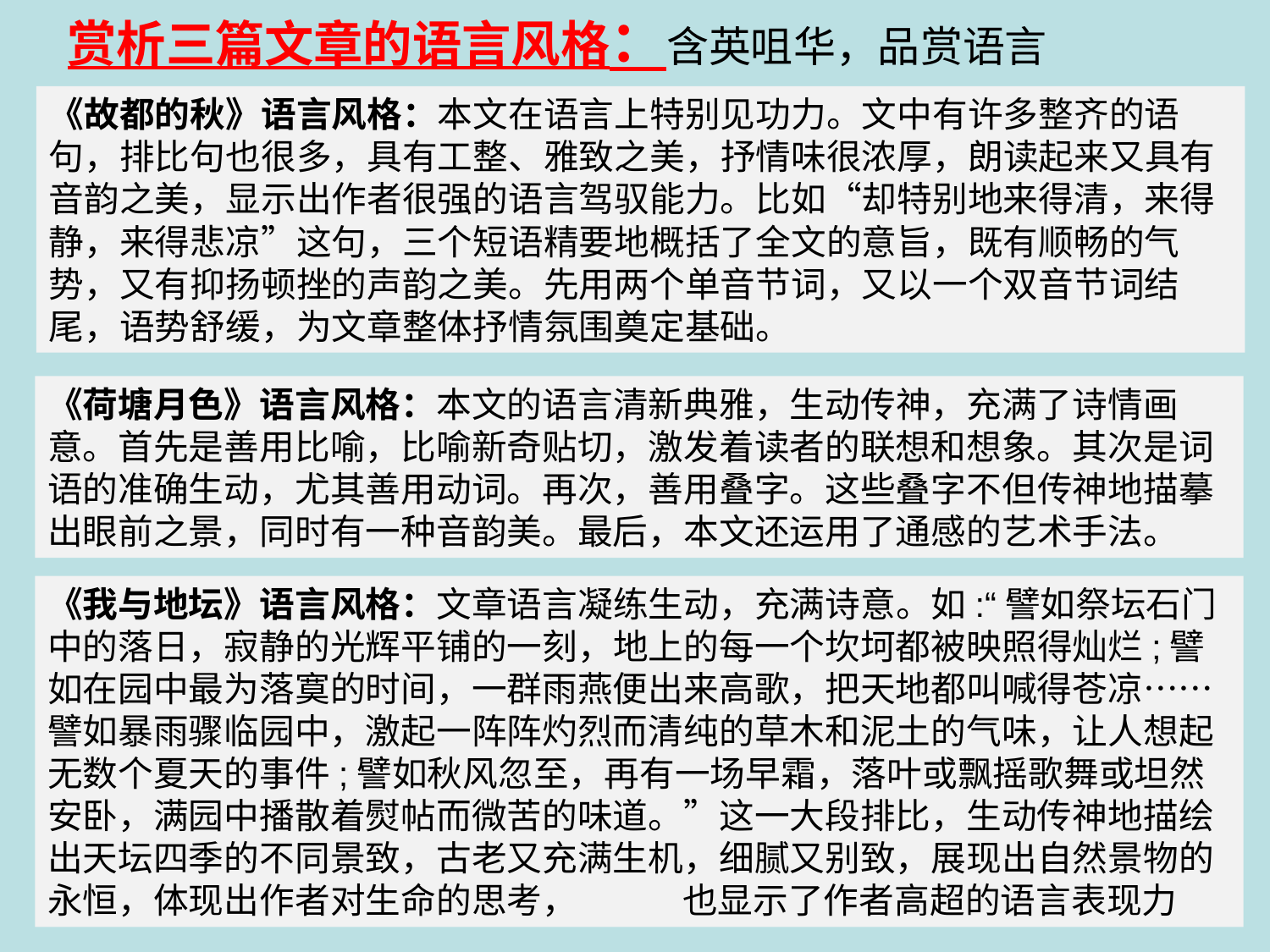

赏析三篇文章的语言风格：含英咀华，品赏语言
《故都的秋》语言风格：本文在语言上特别见功力。文中有许多整齐的语句，排比句也很多，具有工整、雅致之美，抒情味很浓厚，朗读起来又具有音韵之美，显示出作者很强的语言驾驭能力。比如“却特别地来得清，来得静，来得悲凉”这句，三个短语精要地概括了全文的意旨，既有顺畅的气势，又有抑扬顿挫的声韵之美。先用两个单音节词，又以一个双音节词结尾，语势舒缓，为文章整体抒情氛围奠定基础。
《荷塘月色》语言风格：本文的语言清新典雅，生动传神，充满了诗情画意。首先是善用比喻，比喻新奇贴切，激发着读者的联想和想象。其次是词语的准确生动，尤其善用动词。再次，善用叠字。这些叠字不但传神地描摹出眼前之景，同时有一种音韵美。最后，本文还运用了通感的艺术手法。
《我与地坛》语言风格：文章语言凝练生动，充满诗意。如:“譬如祭坛石门中的落日，寂静的光辉平铺的一刻，地上的每一个坎坷都被映照得灿烂;譬如在园中最为落寞的时间，一群雨燕便出来高歌，把天地都叫喊得苍凉……譬如暴雨骤临园中，激起一阵阵灼烈而清纯的草木和泥土的气味，让人想起无数个夏天的事件;譬如秋风忽至，再有一场早霜，落叶或飘摇歌舞或坦然安卧，满园中播散着熨帖而微苦的味道。”这一大段排比，生动传神地描绘出天坛四季的不同景致，古老又充满生机，细腻又别致，展现出自然景物的永恒，体现出作者对生命的思考，	也显示了作者高超的语言表现力